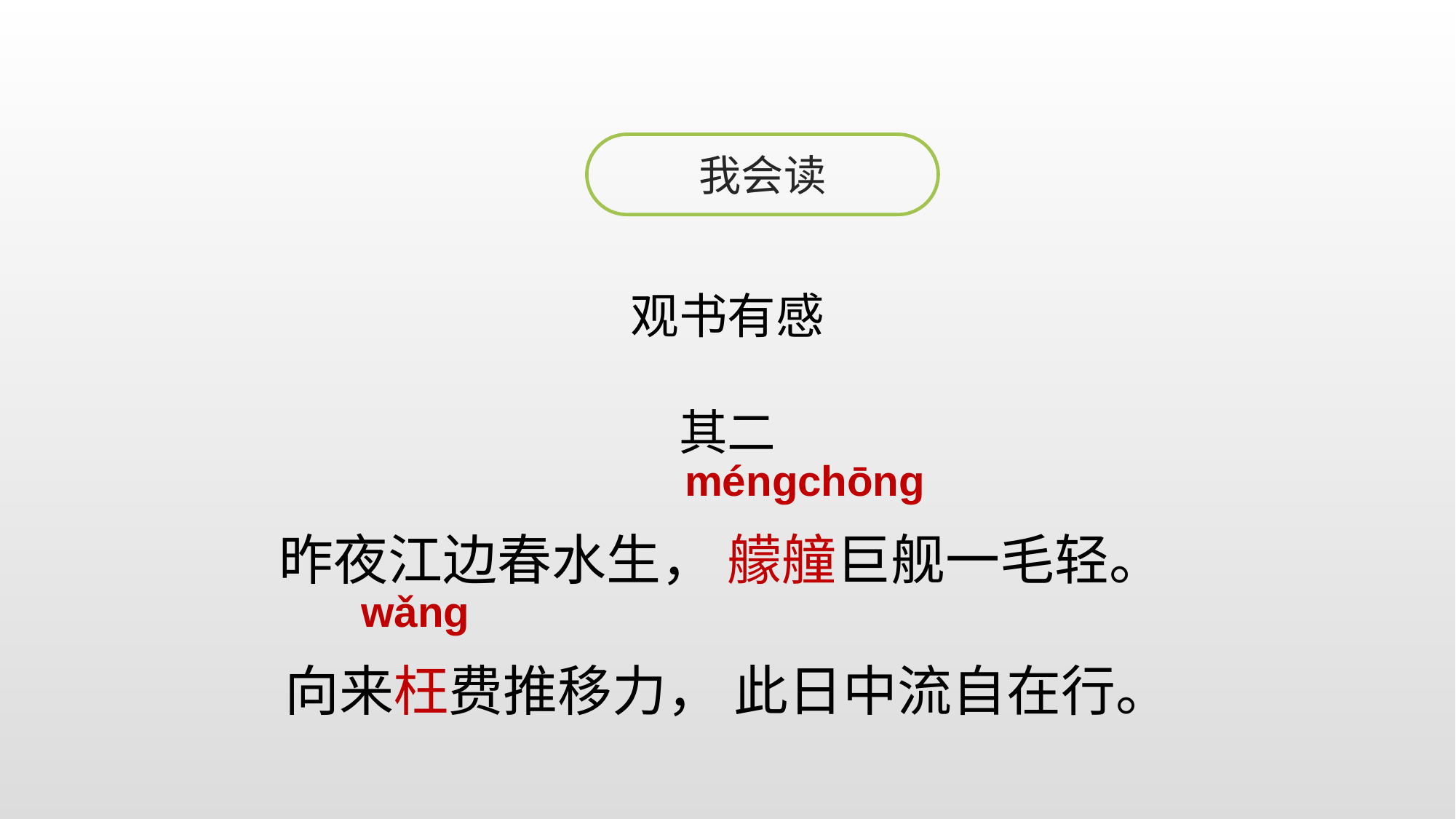

我会读
观书有感
其二
昨夜江边春水生， 艨艟巨舰一毛轻。
向来枉费推移力， 此日中流自在行。
méngchōng
wǎng